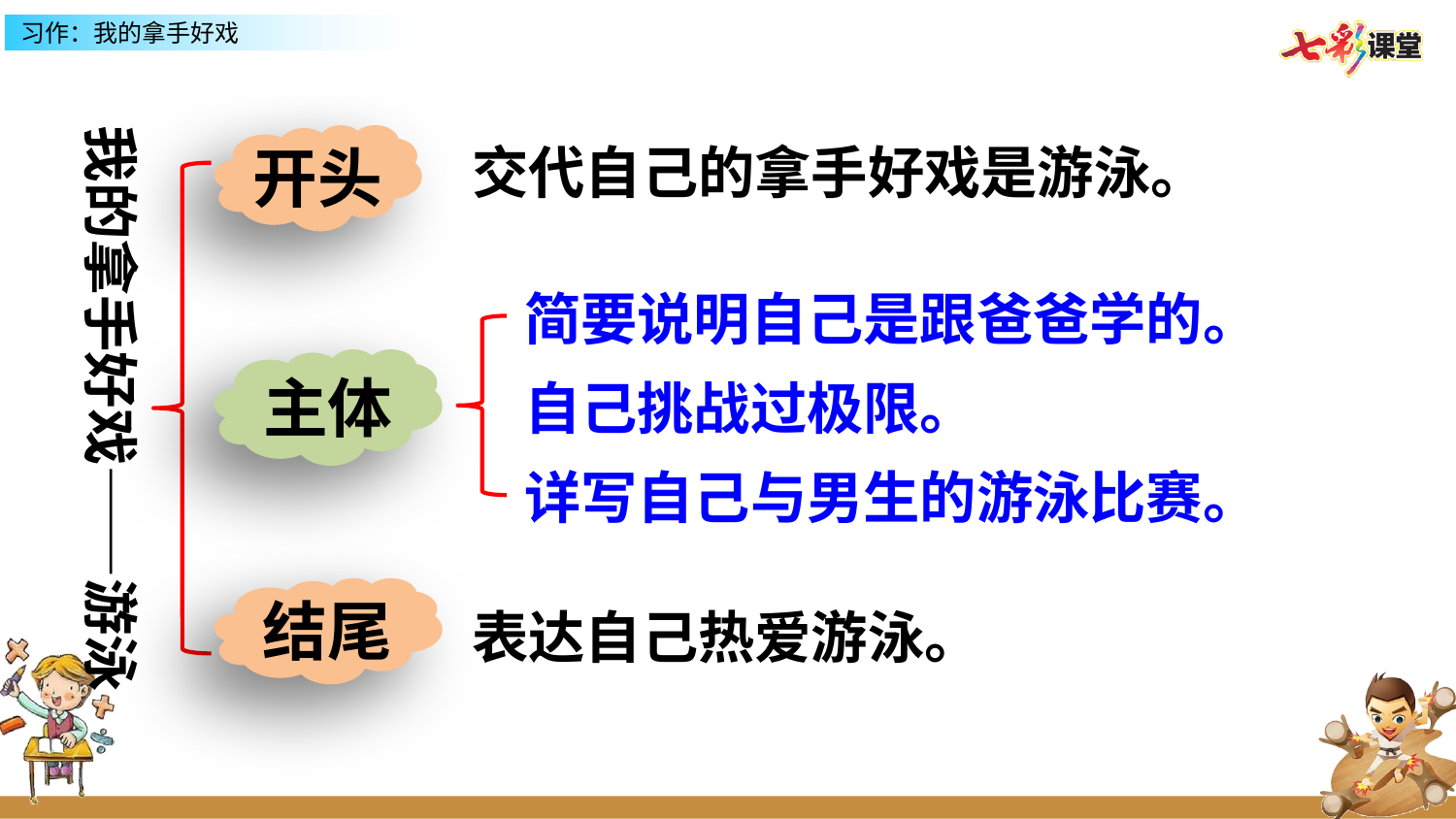

我的拿手好戏——游泳

开头
交代自己的拿手好戏是游泳。

简要说明自己是跟爸爸学的。

主体
自己挑战过极限。
详写自己与男生的游泳比赛。

结尾
表达自己热爱游泳。